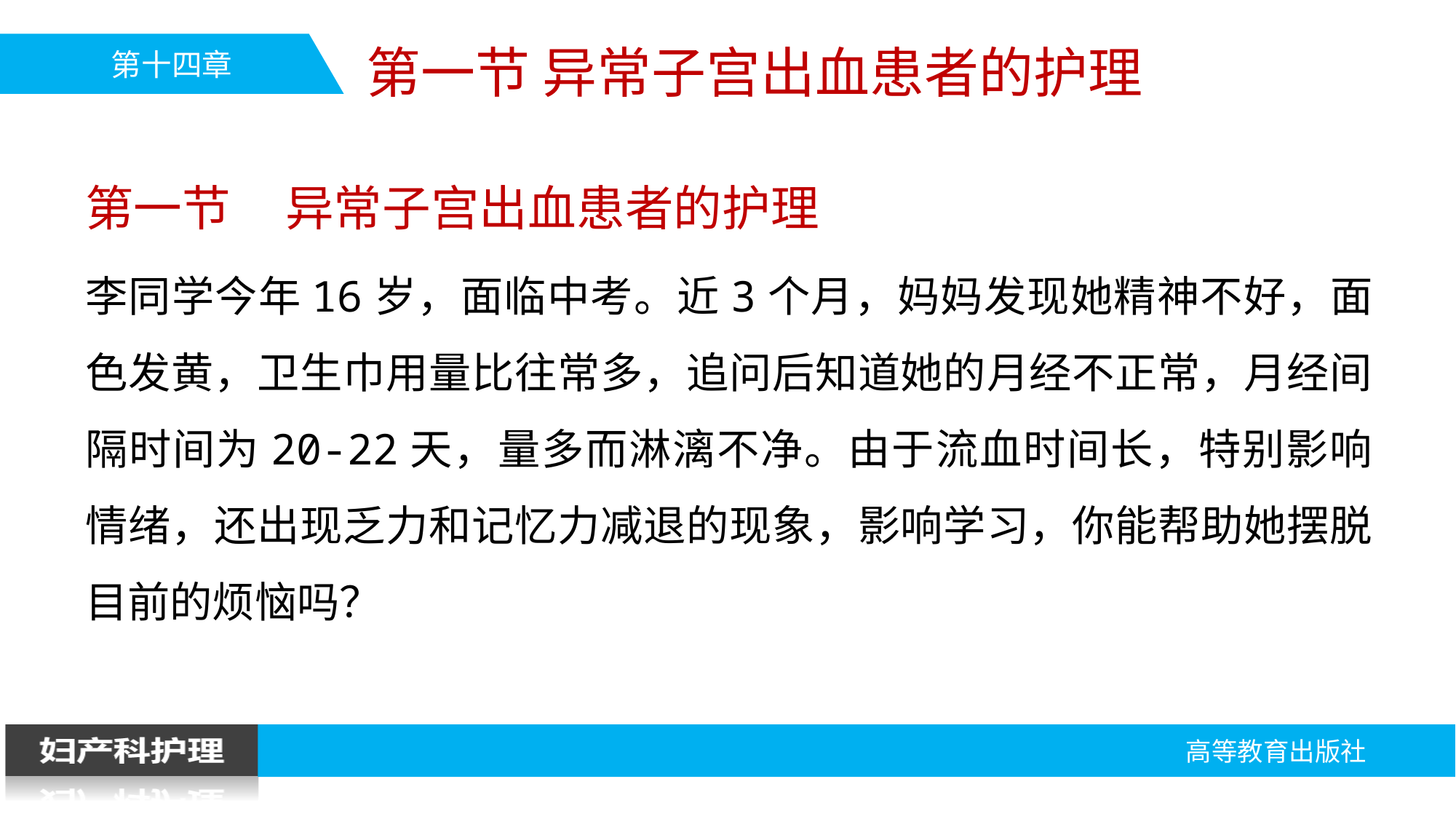

第一节 异常子宫出血患者的护理

第一节     异常子宫出血患者的护理
李同学今年16岁，面临中考。近3个月，妈妈发现她精神不好，面色发黄，卫生巾用量比往常多，追问后知道她的月经不正常，月经间隔时间为20-22天，量多而淋漓不净。由于流血时间长，特别影响情绪，还出现乏力和记忆力减退的现象，影响学习，你能帮助她摆脱目前的烦恼吗？